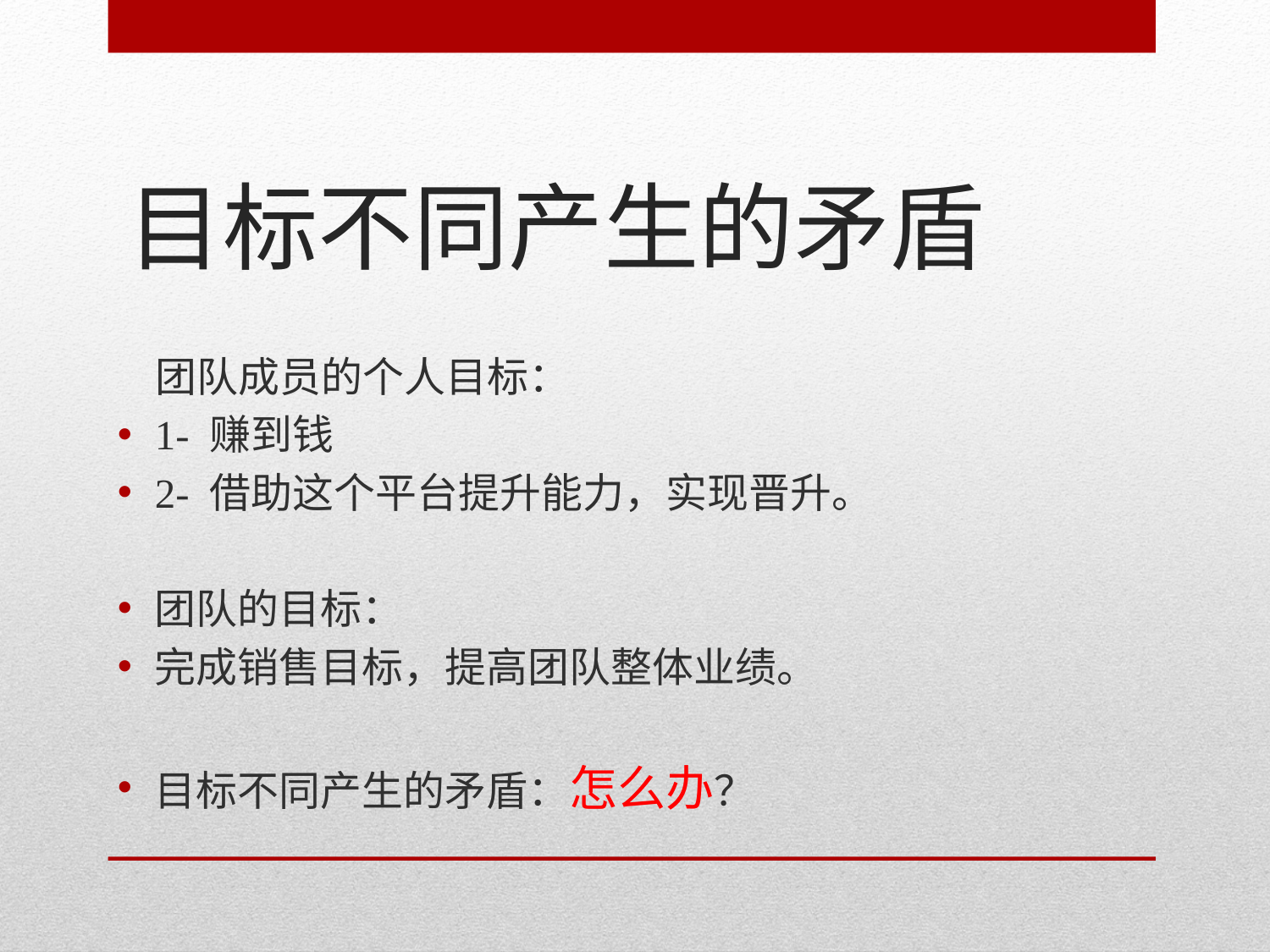

# 目标不同产生的矛盾

   团队成员的个人目标：
1- 赚到钱
2- 借助这个平台提升能力，实现晋升。

团队的目标：
完成销售目标，提高团队整体业绩。

目标不同产生的矛盾：怎么办？